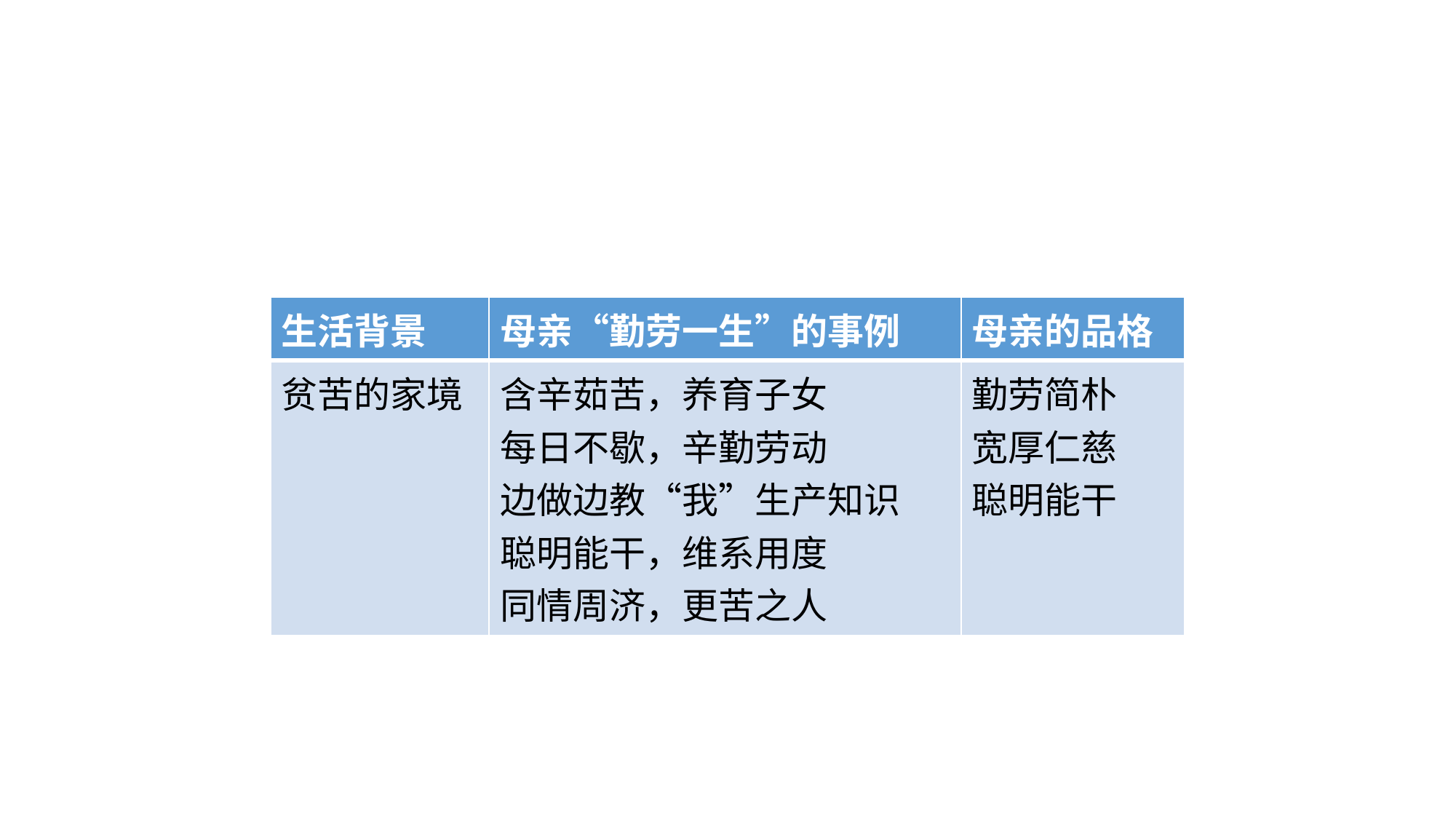

| 生活背景 | 母亲“勤劳一生”的事例 | 母亲的品格 |
| --- | --- | --- |
| 贫苦的家境 | 含辛茹苦，养育子女 每日不歇，辛勤劳动 边做边教“我”生产知识 聪明能干，维系用度 同情周济，更苦之人 | 勤劳简朴 宽厚仁慈 聪明能干 |